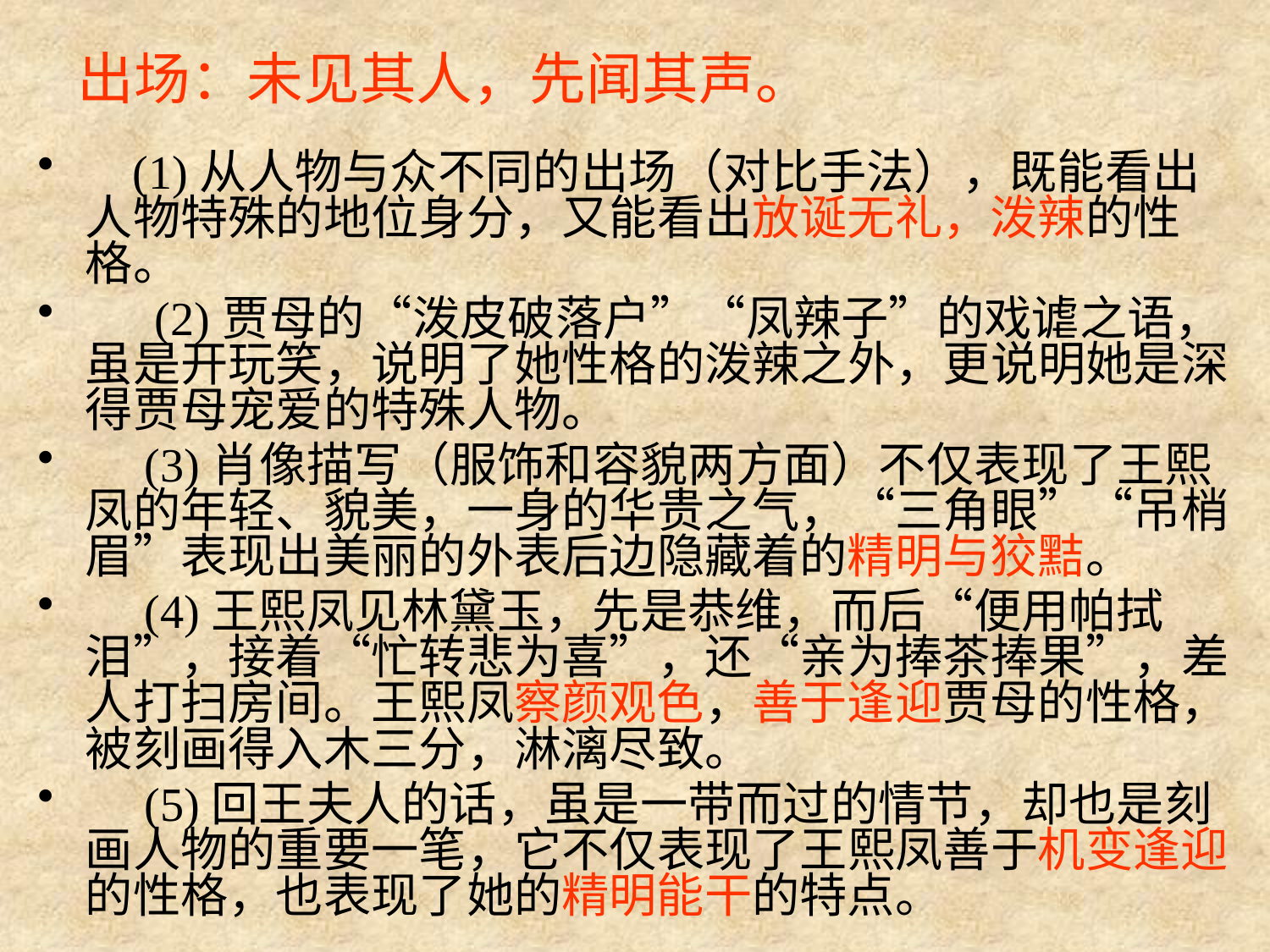

# 出场：未见其人，先闻其声。
    (1)从人物与众不同的出场（对比手法），既能看出人物特殊的地位身分，又能看出放诞无礼，泼辣的性格。
　 (2)贾母的“泼皮破落户”“凤辣子”的戏谑之语，虽是开玩笑，说明了她性格的泼辣之外，更说明她是深得贾母宠爱的特殊人物。
     (3)肖像描写（服饰和容貌两方面）不仅表现了王熙凤的年轻、貌美，一身的华贵之气，“三角眼”“吊梢眉”表现出美丽的外表后边隐藏着的精明与狡黠。
　(4)王熙凤见林黛玉，先是恭维，而后“便用帕拭泪”，接着“忙转悲为喜”，还“亲为捧茶捧果”，差人打扫房间。王熙凤察颜观色，善于逢迎贾母的性格，被刻画得入木三分，淋漓尽致。
　(5)回王夫人的话，虽是一带而过的情节，却也是刻画人物的重要一笔，它不仅表现了王熙凤善于机变逢迎的性格，也表现了她的精明能干的特点。